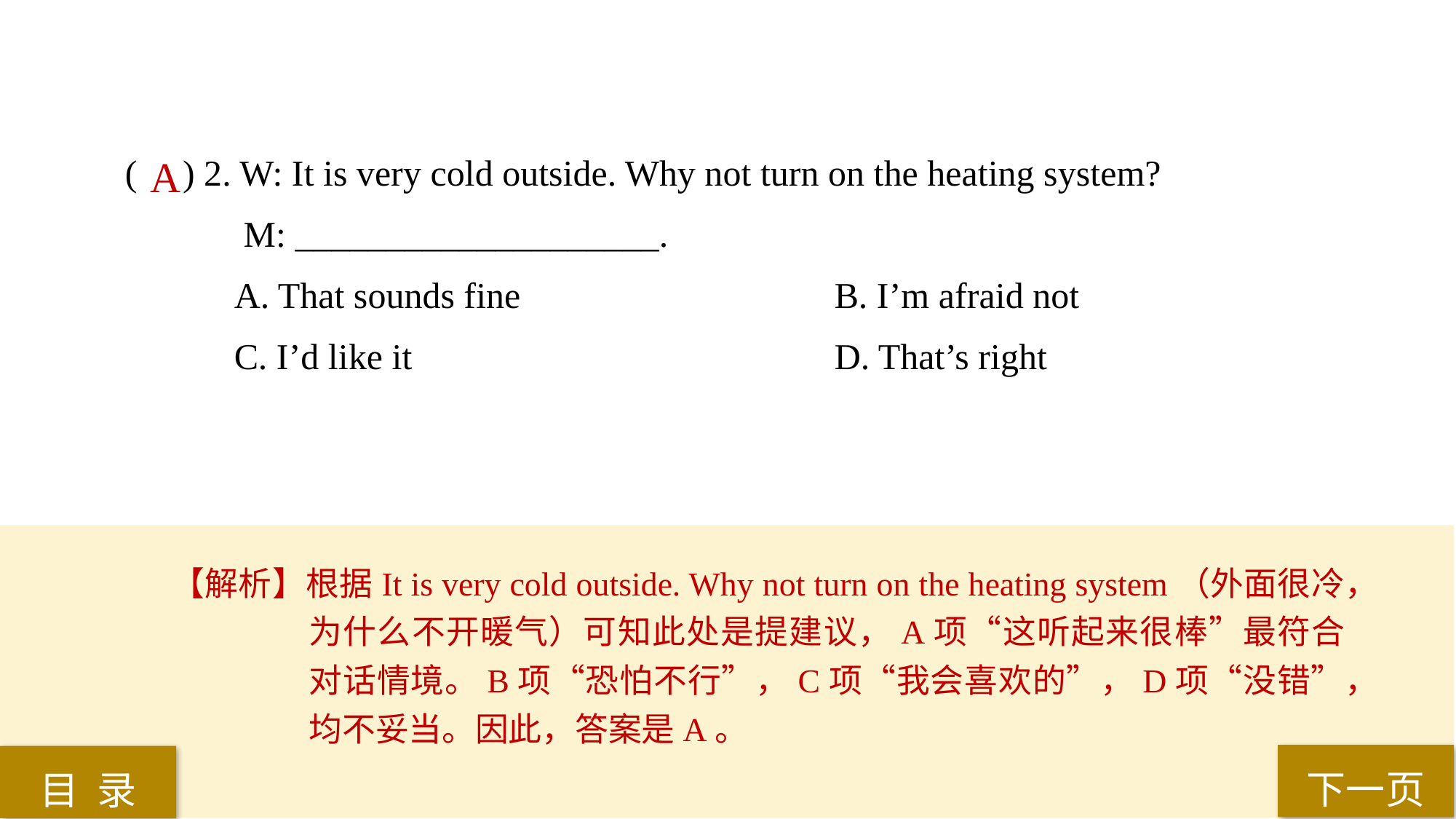

(     ) 2. W: It is very cold outside. Why not turn on the heating system?
 M: ____________________.
A. That sounds fine 			B. I’m afraid not
C. I’d like it 				D. That’s right
 A
【解析】根据It is very cold outside. Why not turn on the heating system（外面很冷，为什么不开暖气）可知此处是提建议，A项“这听起来很棒”最符合对话情境。B项“恐怕不行”，C项“我会喜欢的”，D项“没错”，均不妥当。因此，答案是A。